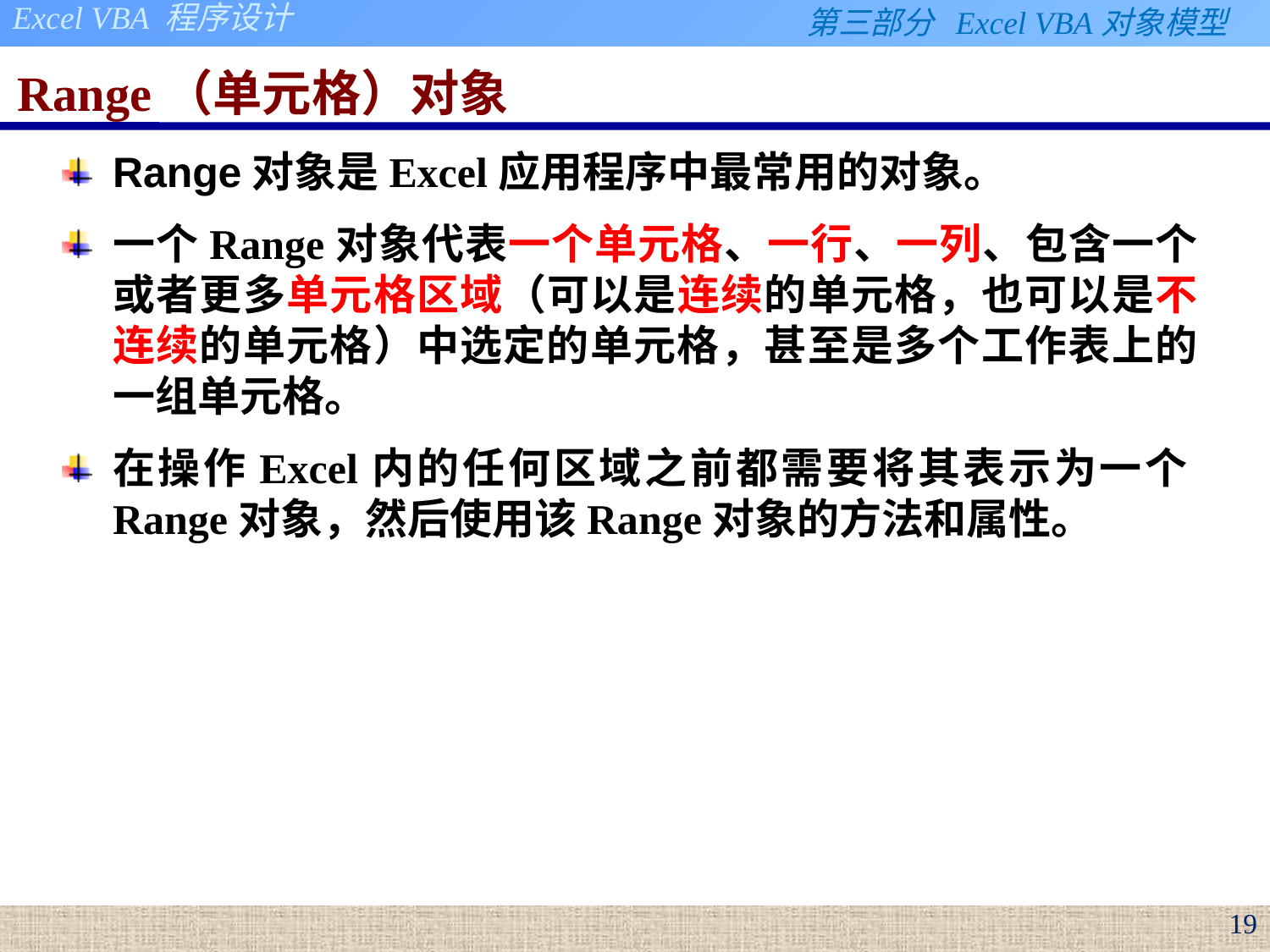

# Range（单元格）对象
Range对象是Excel应用程序中最常用的对象。
一个Range对象代表一个单元格、一行、一列、包含一个或者更多单元格区域（可以是连续的单元格，也可以是不连续的单元格）中选定的单元格，甚至是多个工作表上的一组单元格。
在操作Excel内的任何区域之前都需要将其表示为一个Range对象，然后使用该Range对象的方法和属性。